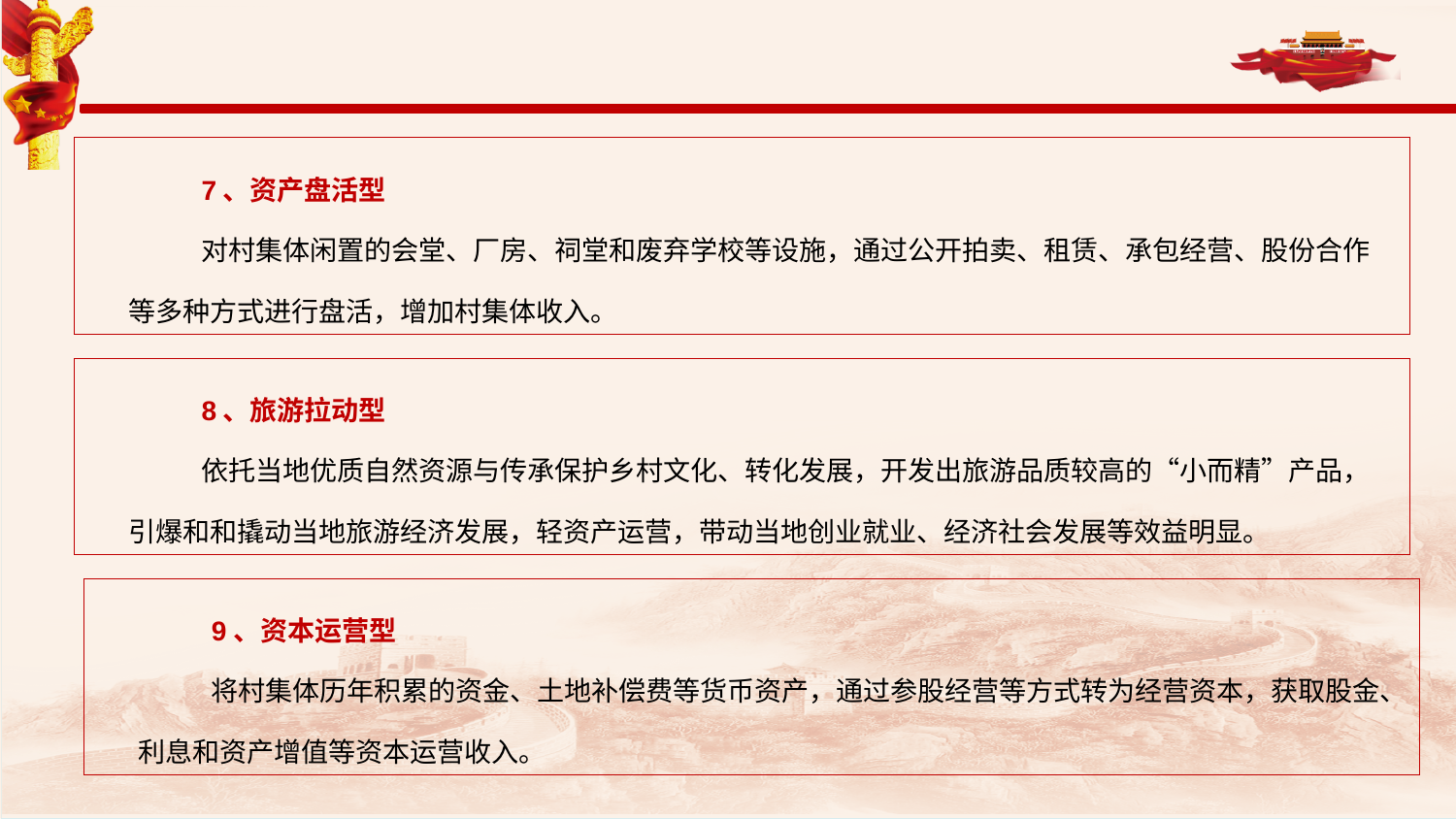

7、资产盘活型
对村集体闲置的会堂、厂房、祠堂和废弃学校等设施，通过公开拍卖、租赁、承包经营、股份合作等多种方式进行盘活，增加村集体收入。
8、旅游拉动型
依托当地优质自然资源与传承保护乡村文化、转化发展，开发出旅游品质较高的“小而精”产品，引爆和和撬动当地旅游经济发展，轻资产运营，带动当地创业就业、经济社会发展等效益明显。
9、资本运营型
将村集体历年积累的资金、土地补偿费等货币资产，通过参股经营等方式转为经营资本，获取股金、利息和资产增值等资本运营收入。